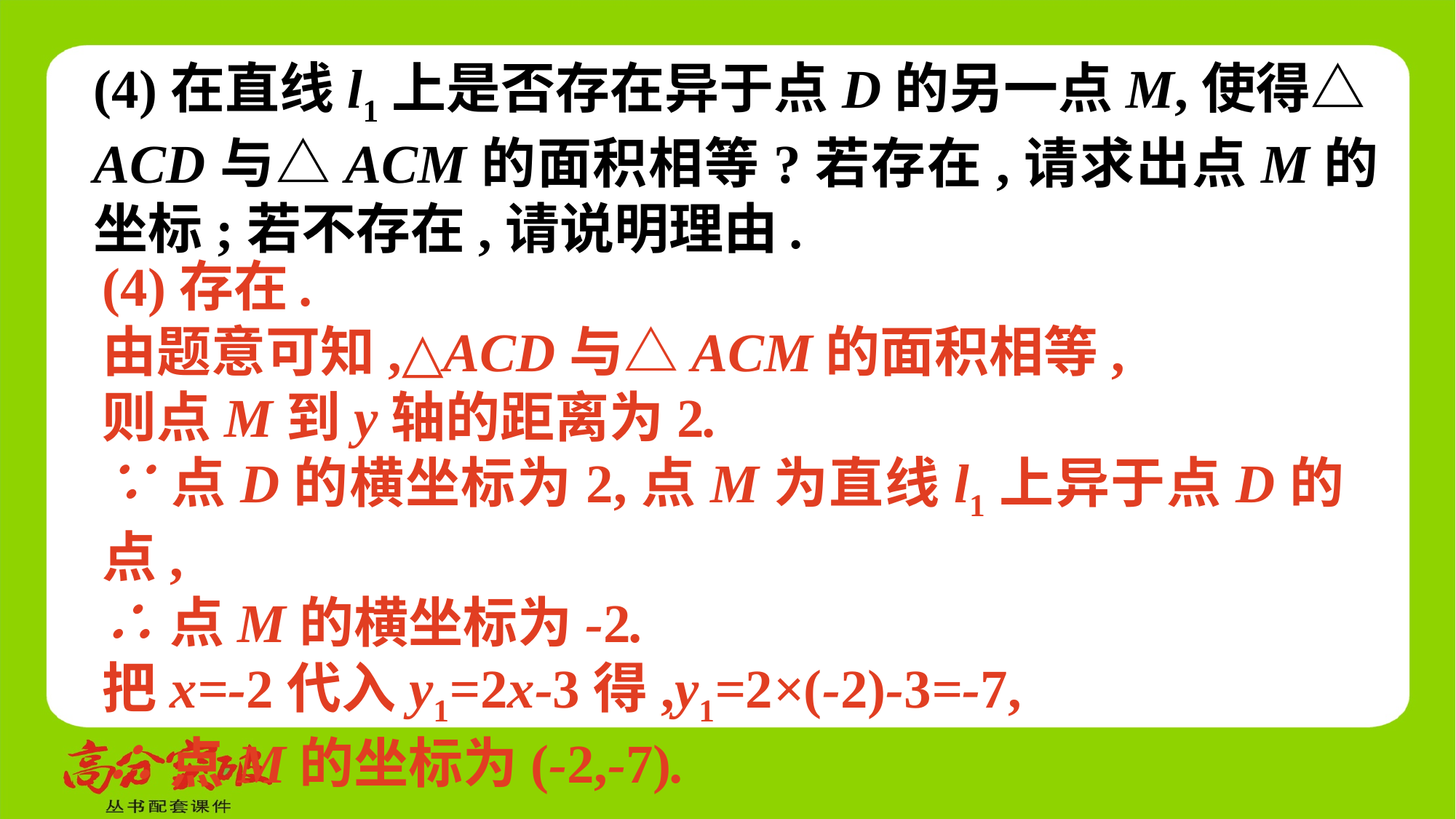

(4)在直线l1上是否存在异于点D的另一点M,使得△ACD与△ACM的面积相等?若存在,请求出点M的坐标;若不存在,请说明理由.
(4)存在.
由题意可知,△ACD与△ACM的面积相等,
则点M到y轴的距离为2.
∵点D的横坐标为2,点M为直线l1上异于点D的点,
∴点M的横坐标为-2.
把x=-2代入y1=2x-3得,y1=2×(-2)-3=-7,
∴点M的坐标为(-2,-7).